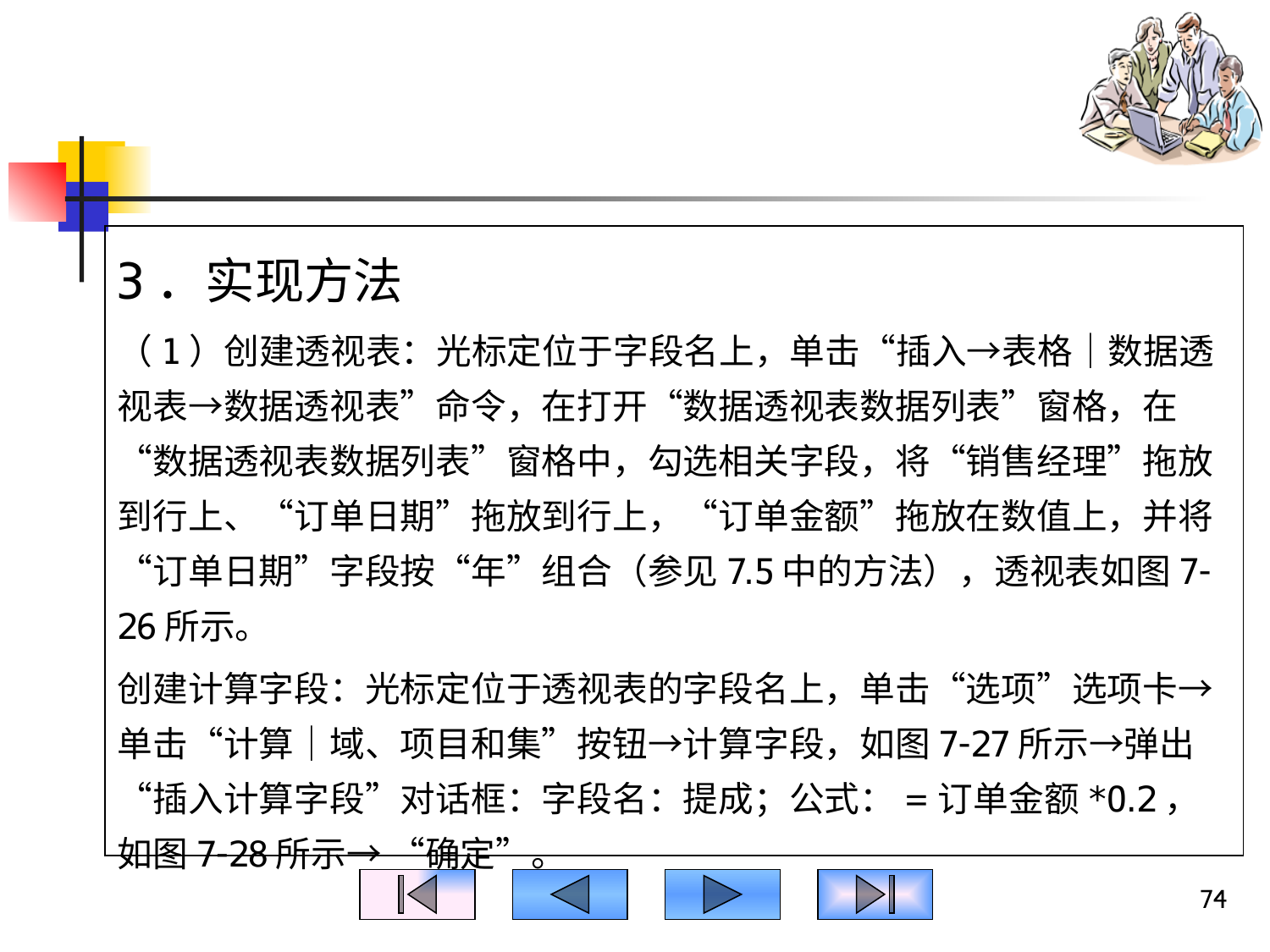

#
3．实现方法
（1）创建透视表：光标定位于字段名上，单击“插入→表格｜数据透视表→数据透视表”命令，在打开“数据透视表数据列表”窗格，在“数据透视表数据列表”窗格中，勾选相关字段，将“销售经理”拖放到行上、“订单日期”拖放到行上，“订单金额”拖放在数值上，并将“订单日期”字段按“年”组合（参见7.5中的方法），透视表如图7-26所示。
创建计算字段：光标定位于透视表的字段名上，单击“选项”选项卡→单击“计算｜域、项目和集”按钮→计算字段，如图7-27所示→弹出“插入计算字段”对话框：字段名：提成；公式：=订单金额*0.2，如图7-28所示→ “确定”。

74